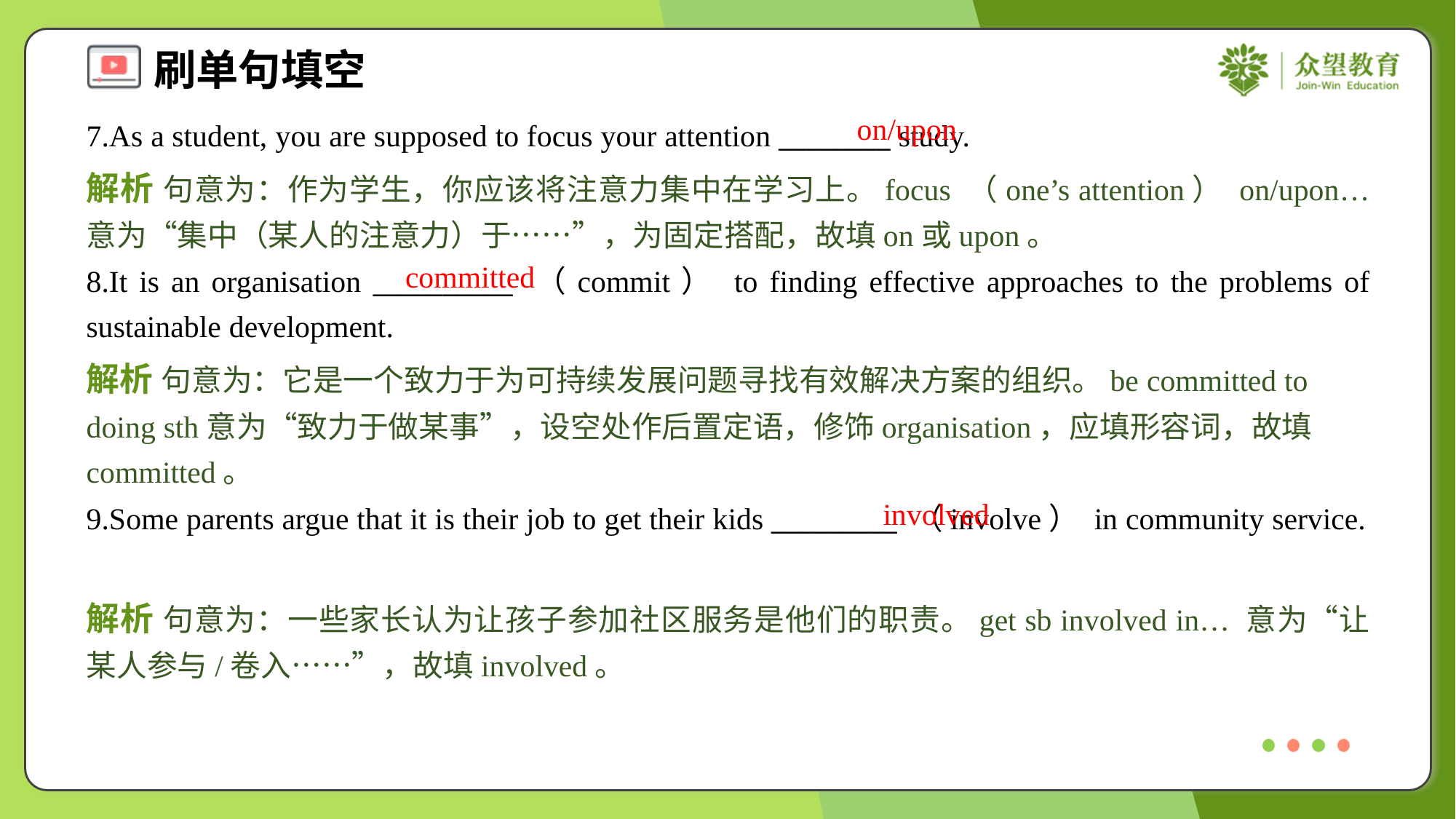

on/upon
7.As a student, you are supposed to focus your attention ________ study.
解析 句意为：作为学生，你应该将注意力集中在学习上。focus （one’s attention） on/upon… 意为“集中（某人的注意力）于……”，为固定搭配，故填on或upon。
committed
8.It is an organisation __________ （commit） to finding effective approaches to the problems of sustainable development.
解析 句意为：它是一个致力于为可持续发展问题寻找有效解决方案的组织。be committed to doing sth意为“致力于做某事”，设空处作后置定语，修饰organisation，应填形容词，故填committed。
involved
9.Some parents argue that it is their job to get their kids _________ （involve） in community service.
解析 句意为：一些家长认为让孩子参加社区服务是他们的职责。get sb involved in… 意为“让某人参与/卷入……”，故填involved。